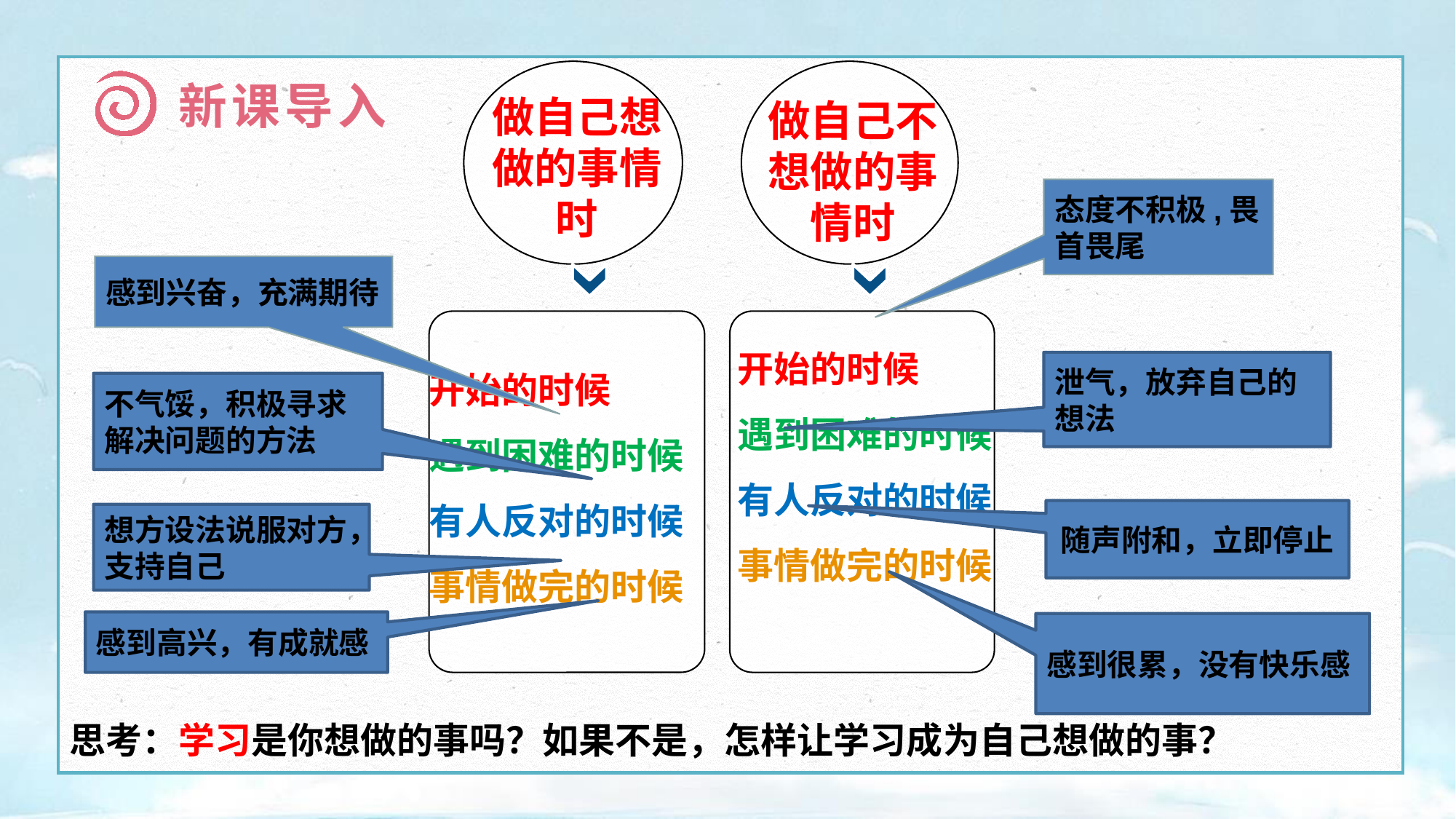

做自己想做的事情时

做自己不想做的事情时
新课导入

态度不积极,畏首畏尾
感到兴奋，充满期待

开始的时候
遇到困难的时候
有人反对的时候
事情做完的时候

开始的时候
遇到困难的时候有人反对的时候事情做完的时候
泄气，放弃自己的想法
不气馁，积极寻求解决问题的方法
随声附和，立即停止
想方设法说服对方，支持自己
感到高兴，有成就感
感到很累，没有快乐感
思考：学习是你想做的事吗？如果不是，怎样让学习成为自己想做的事？